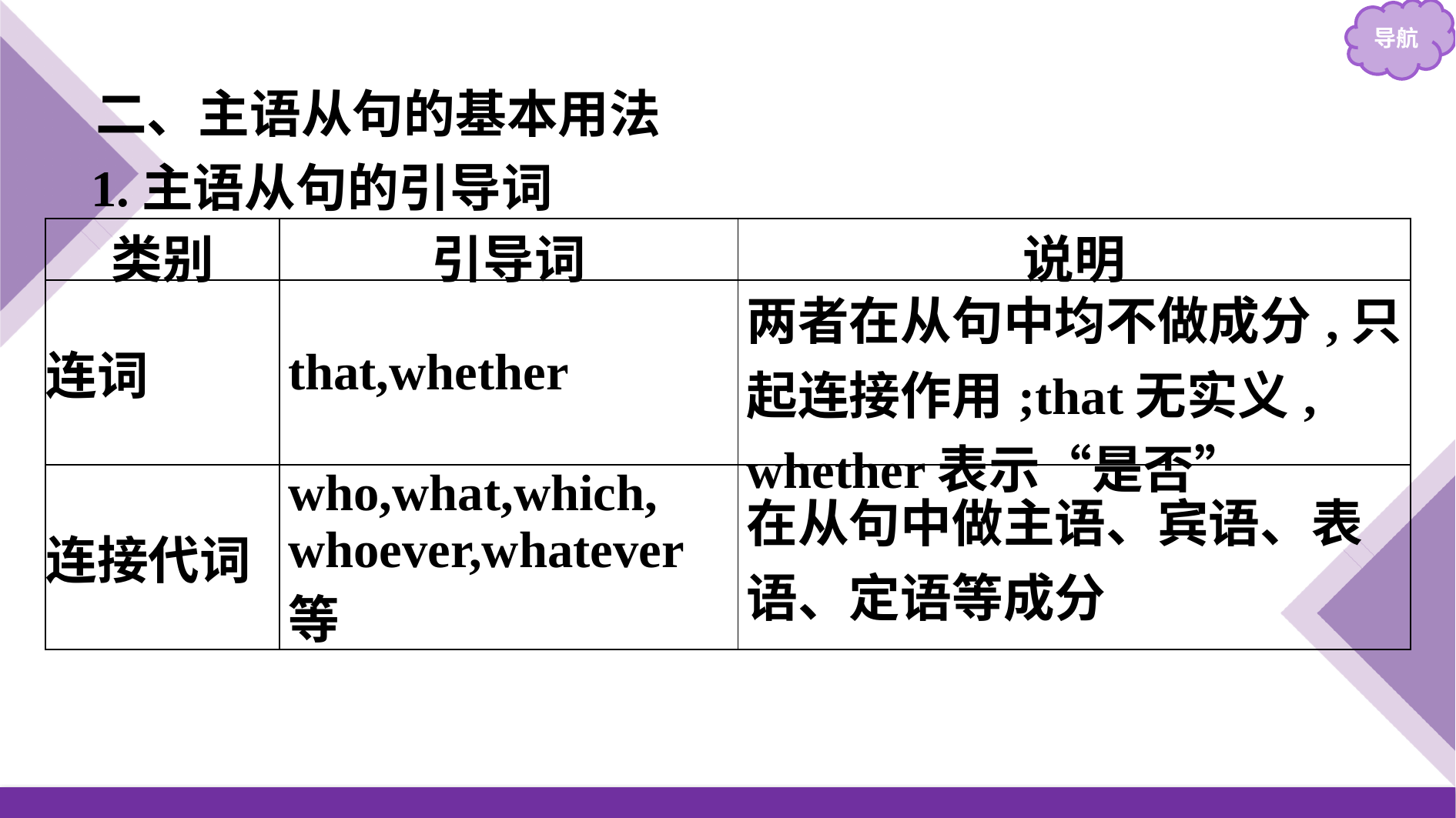

二、主语从句的基本用法
1.主语从句的引导词
| 类别 | 引导词 | 说明 |
| --- | --- | --- |
| 连词 | that,whether | 两者在从句中均不做成分,只起连接作用;that无实义, whether表示“是否” |
| 连接代词 | who,what,which, whoever,whatever等 | 在从句中做主语、宾语、表语、定语等成分 |